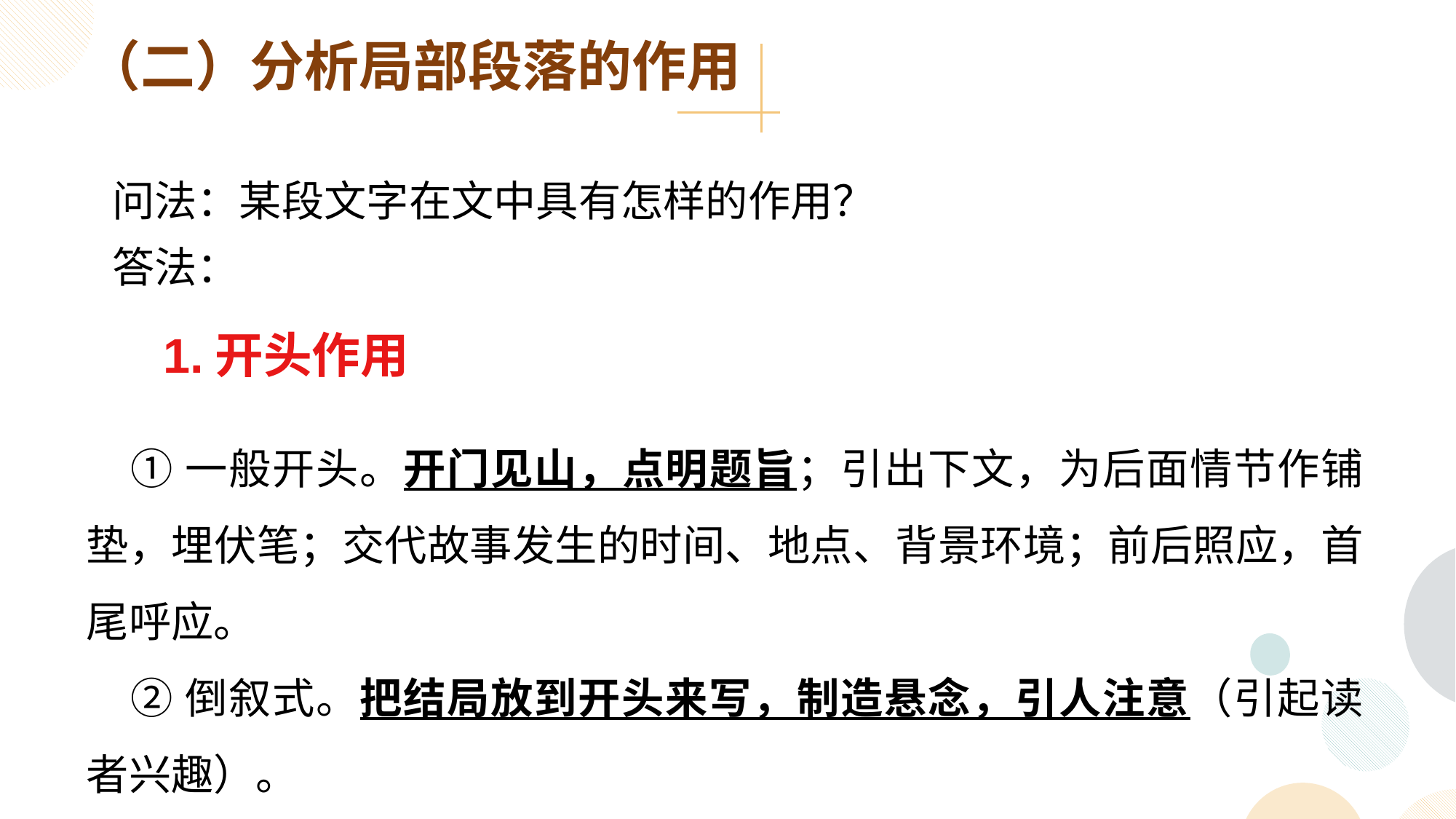

（二）分析局部段落的作用
    问法：某段文字在文中具有怎样的作用？
    答法：
1.开头作用
    ①一般开头。开门见山，点明题旨；引出下文，为后面情节作铺垫，埋伏笔；交代故事发生的时间、地点、背景环境；前后照应，首尾呼应。
    ②倒叙式。把结局放到开头来写，制造悬念，引人注意（引起读者兴趣）。